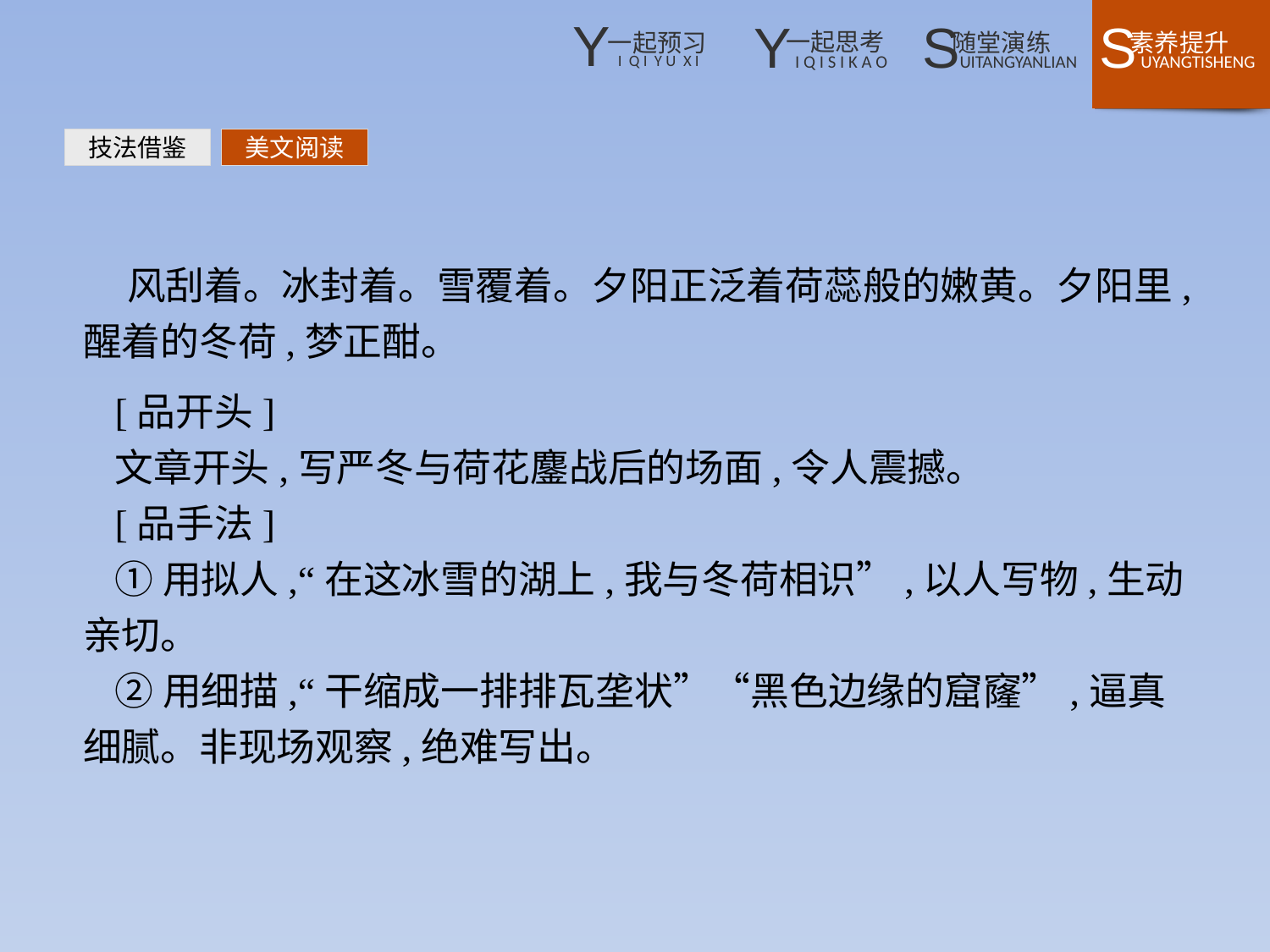

技法借鉴
美文阅读
    风刮着。冰封着。雪覆着。夕阳正泛着荷蕊般的嫩黄。夕阳里,醒着的冬荷,梦正酣。
[品开头]
文章开头,写严冬与荷花鏖战后的场面,令人震撼。
[品手法]
①用拟人,“在这冰雪的湖上,我与冬荷相识”,以人写物,生动亲切。
②用细描,“干缩成一排排瓦垄状”“黑色边缘的窟窿”,逼真细腻。非现场观察,绝难写出。